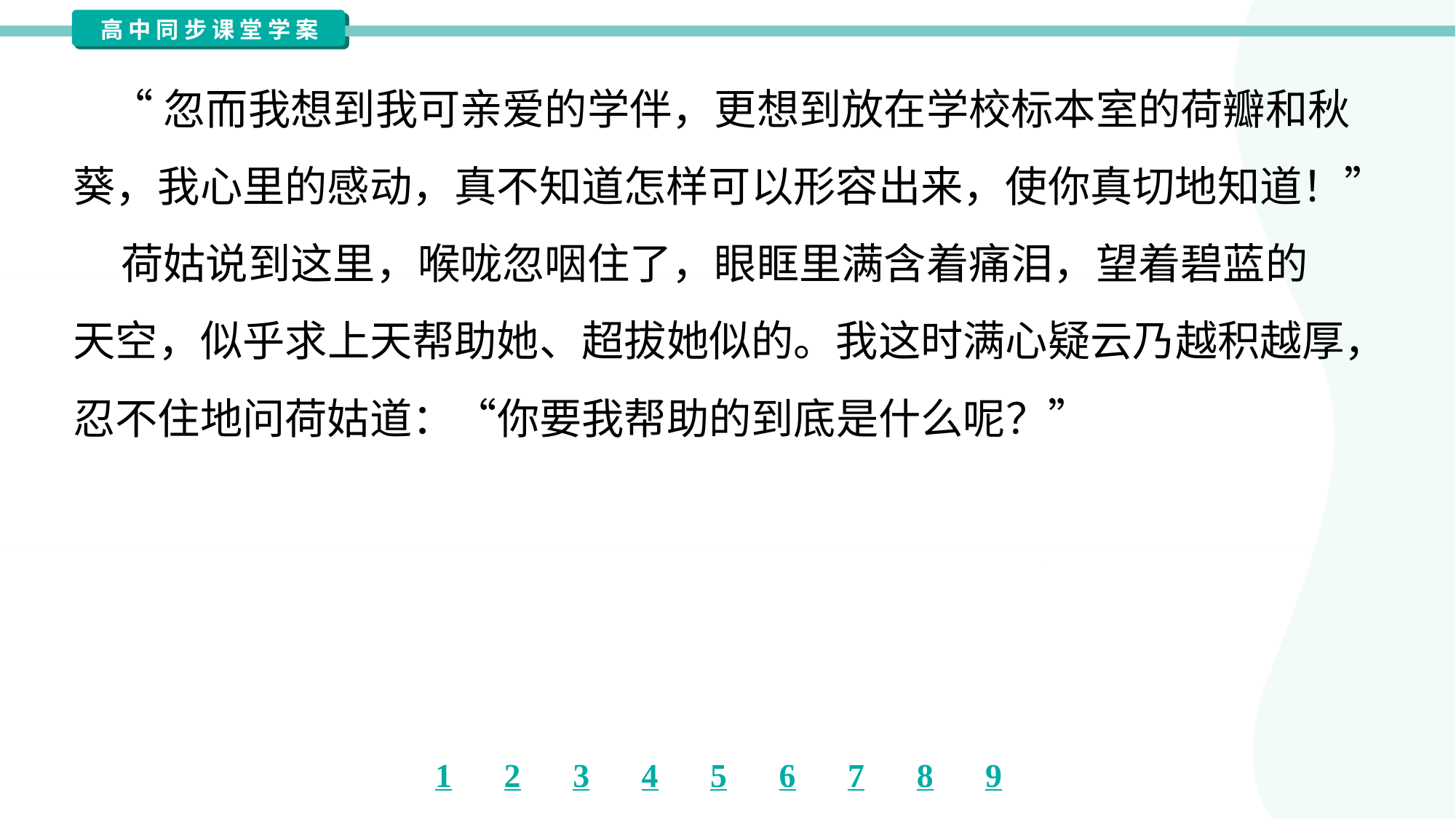

“忽而我想到我可亲爱的学伴，更想到放在学校标本室的荷瓣和秋
葵，我心里的感动，真不知道怎样可以形容出来，使你真切地知道！”
    荷姑说到这里，喉咙忽咽住了，眼眶里满含着痛泪，望着碧蓝的
天空，似乎求上天帮助她、超拔她似的。我这时满心疑云乃越积越厚，
忍不住地问荷姑道：“你要我帮助的到底是什么呢？”